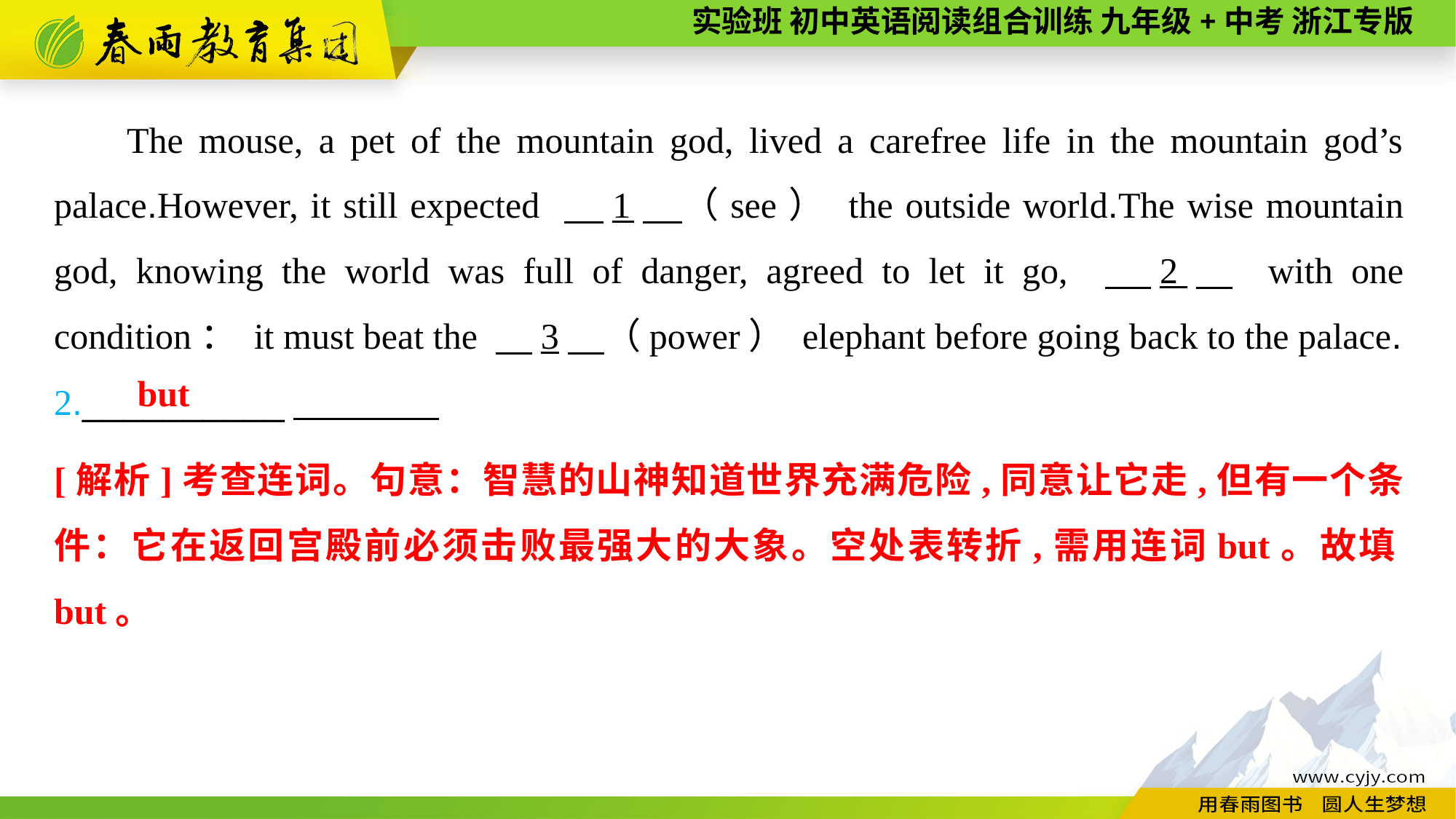

The mouse, a pet of the mountain god, lived a carefree life in the mountain god’s palace.However, it still expected 　1　（see） the outside world.The wise mountain god, knowing the world was full of danger, agreed to let it go, 　2　 with one condition： it must beat the 　3　（power） elephant before going back to the palace.
2.__________
but
[解析]考查连词。句意：智慧的山神知道世界充满危险,同意让它走,但有一个条件：它在返回宫殿前必须击败最强大的大象。空处表转折,需用连词but。故填but。